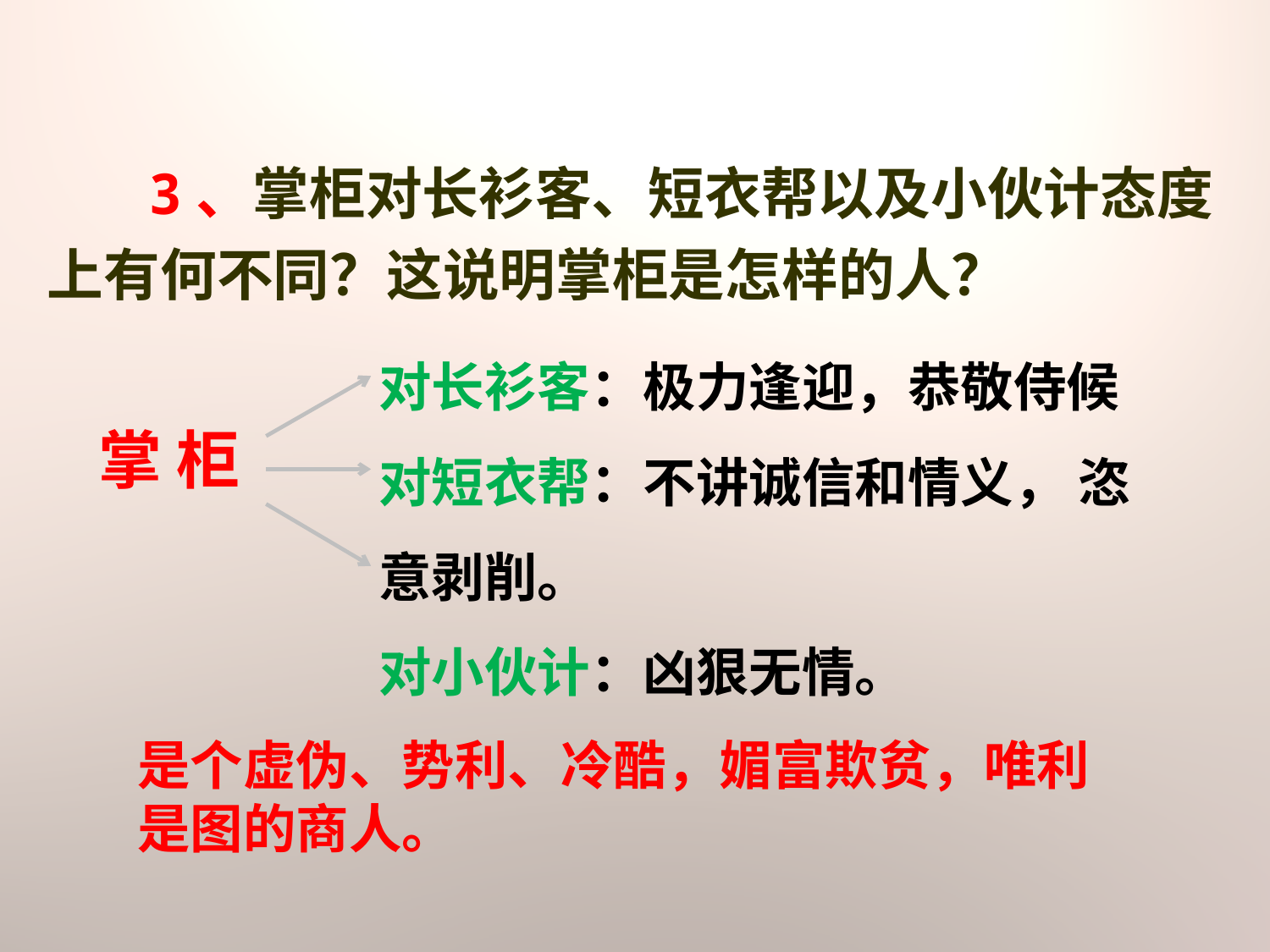

3、掌柜对长衫客、短衣帮以及小伙计态度上有何不同？这说明掌柜是怎样的人？
对长衫客：极力逢迎，恭敬侍候
对短衣帮：不讲诚信和情义， 恣意剥削。
对小伙计：凶狠无情。
掌 柜
是个虚伪、势利、冷酷，媚富欺贫，唯利是图的商人。